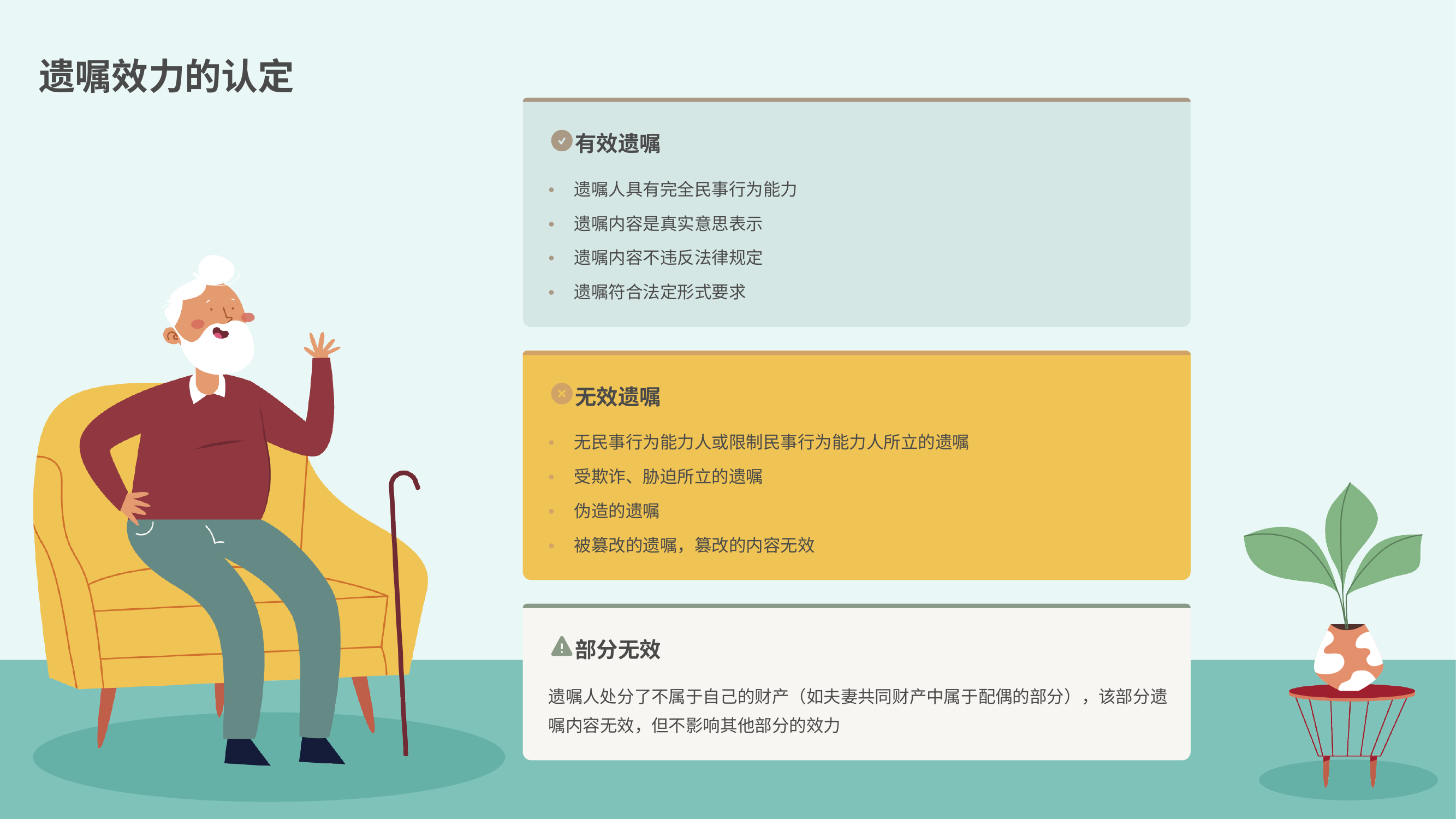

遗嘱效力的认定

有效遗嘱

•
遗嘱人具有完全民事行为能力
•
遗嘱内容是真实意思表示
•
遗嘱内容不违反法律规定
•
遗嘱符合法定形式要求

无效遗嘱

•
无民事行为能力人或限制民事行为能力人所立的遗嘱
•
受欺诈、胁迫所立的遗嘱
•
伪造的遗嘱
•
被篡改的遗嘱，篡改的内容无效

部分无效

遗嘱人处分了不属于自己的财产（如夫妻共同财产中属于配偶的部分），该部分遗嘱内容无效，但不影响其他部分的效力